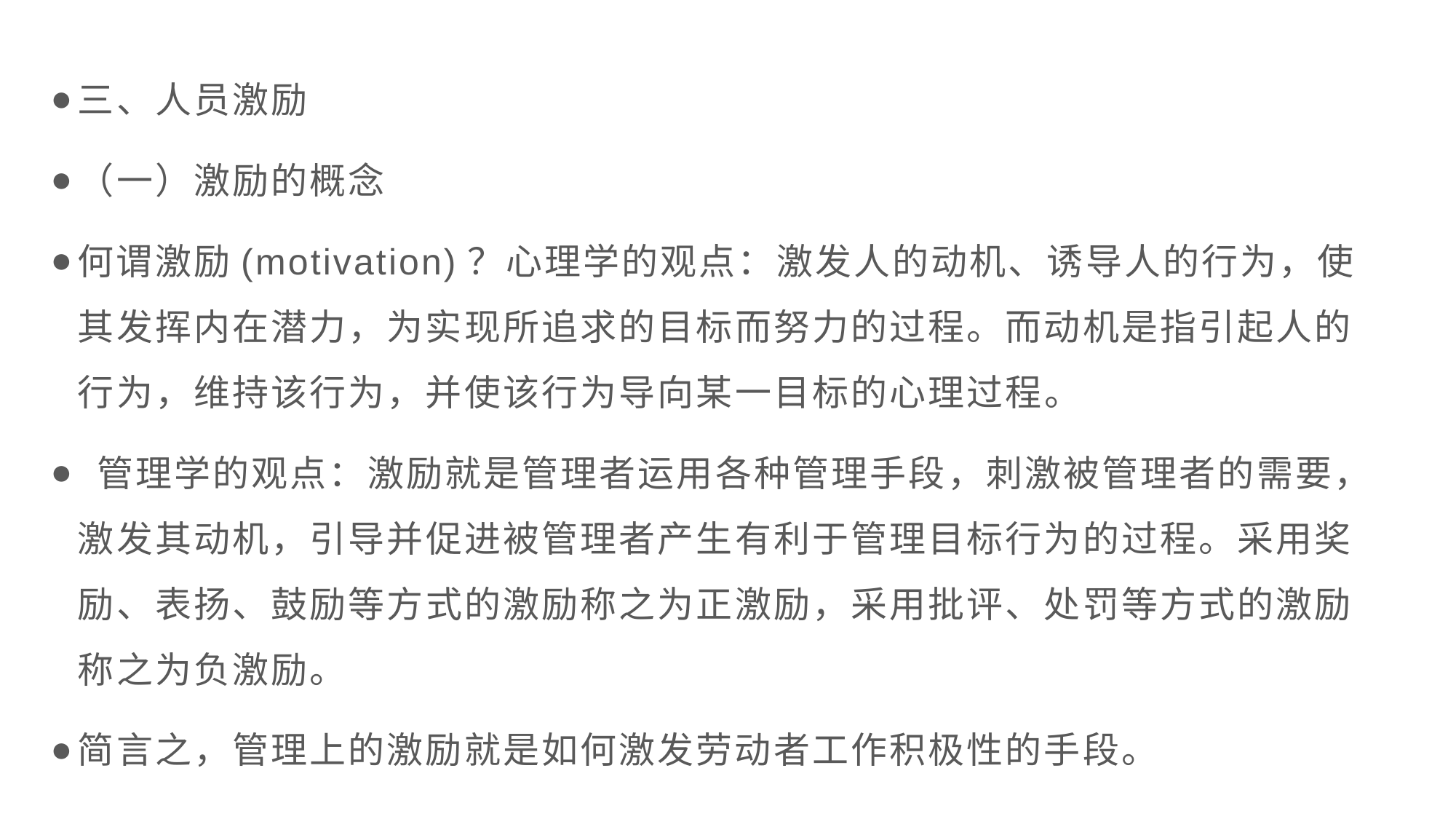

三、人员激励
（一）激励的概念
何谓激励(motivation)？心理学的观点：激发人的动机、诱导人的行为，使其发挥内在潜力，为实现所追求的目标而努力的过程。而动机是指引起人的行为，维持该行为，并使该行为导向某一目标的心理过程。
 管理学的观点：激励就是管理者运用各种管理手段，刺激被管理者的需要，激发其动机，引导并促进被管理者产生有利于管理目标行为的过程。采用奖励、表扬、鼓励等方式的激励称之为正激励，采用批评、处罚等方式的激励称之为负激励。
简言之，管理上的激励就是如何激发劳动者工作积极性的手段。

29